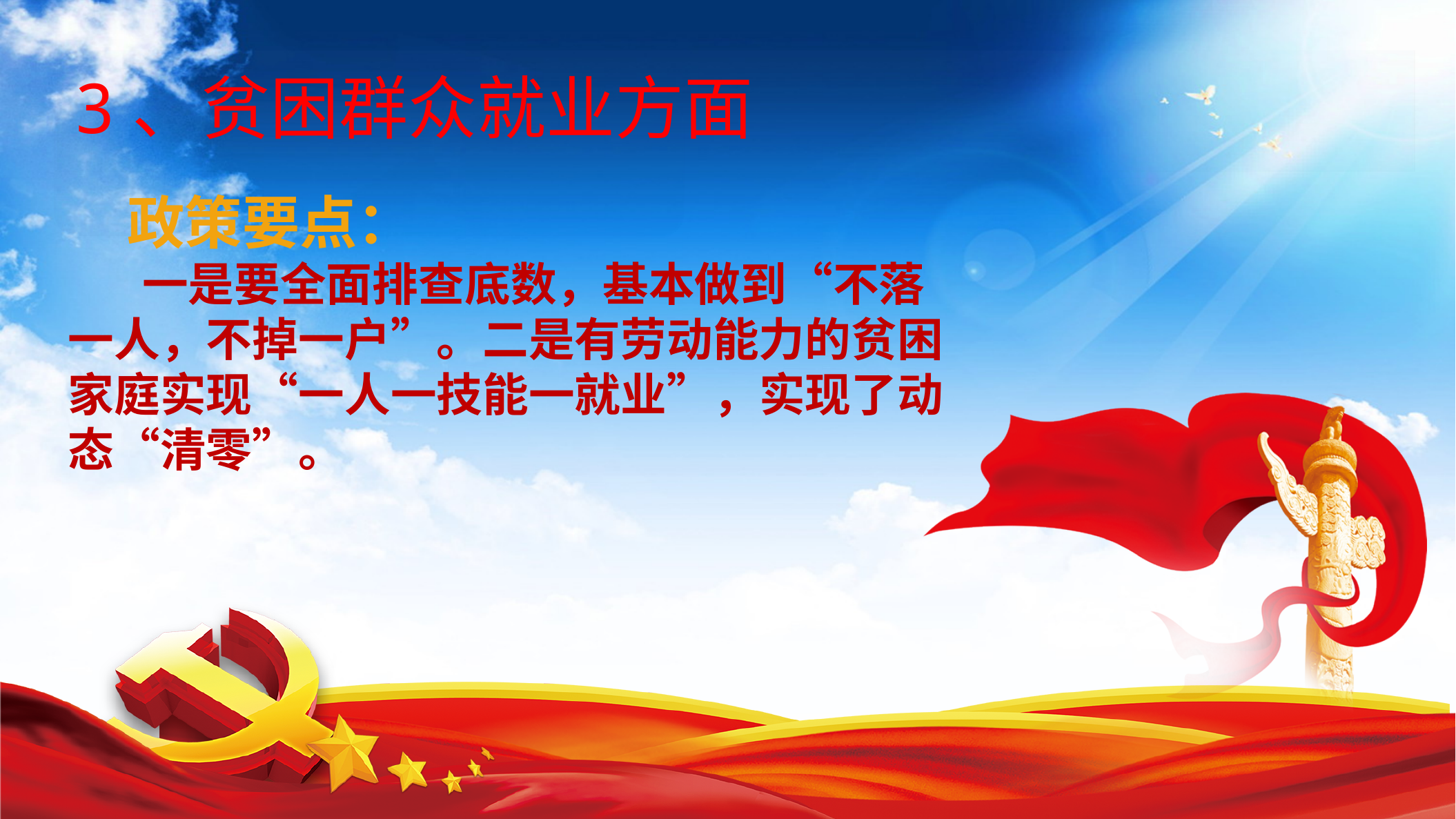

3、贫困群众就业方面
    政策要点：
      一是要全面排查底数，基本做到“不落一人，不掉一户”。二是有劳动能力的贫困家庭实现“一人一技能一就业”，实现了动态“清零”。